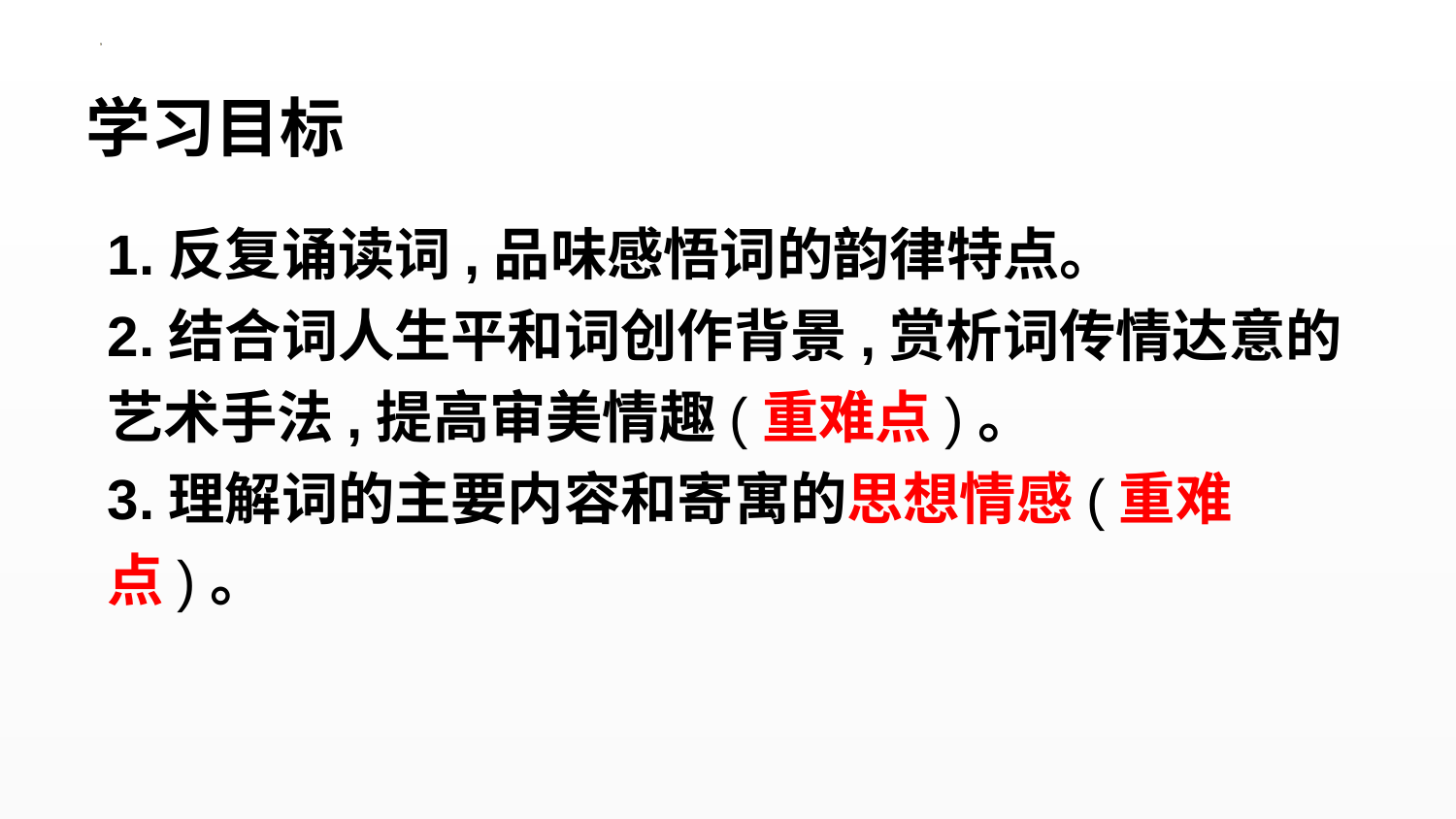

学习目标
1.反复诵读词,品味感悟词的韵律特点。
2.结合词人生平和词创作背景,赏析词传情达意的艺术手法,提高审美情趣(重难点)。
3.理解词的主要内容和寄寓的思想情感(重难点)。